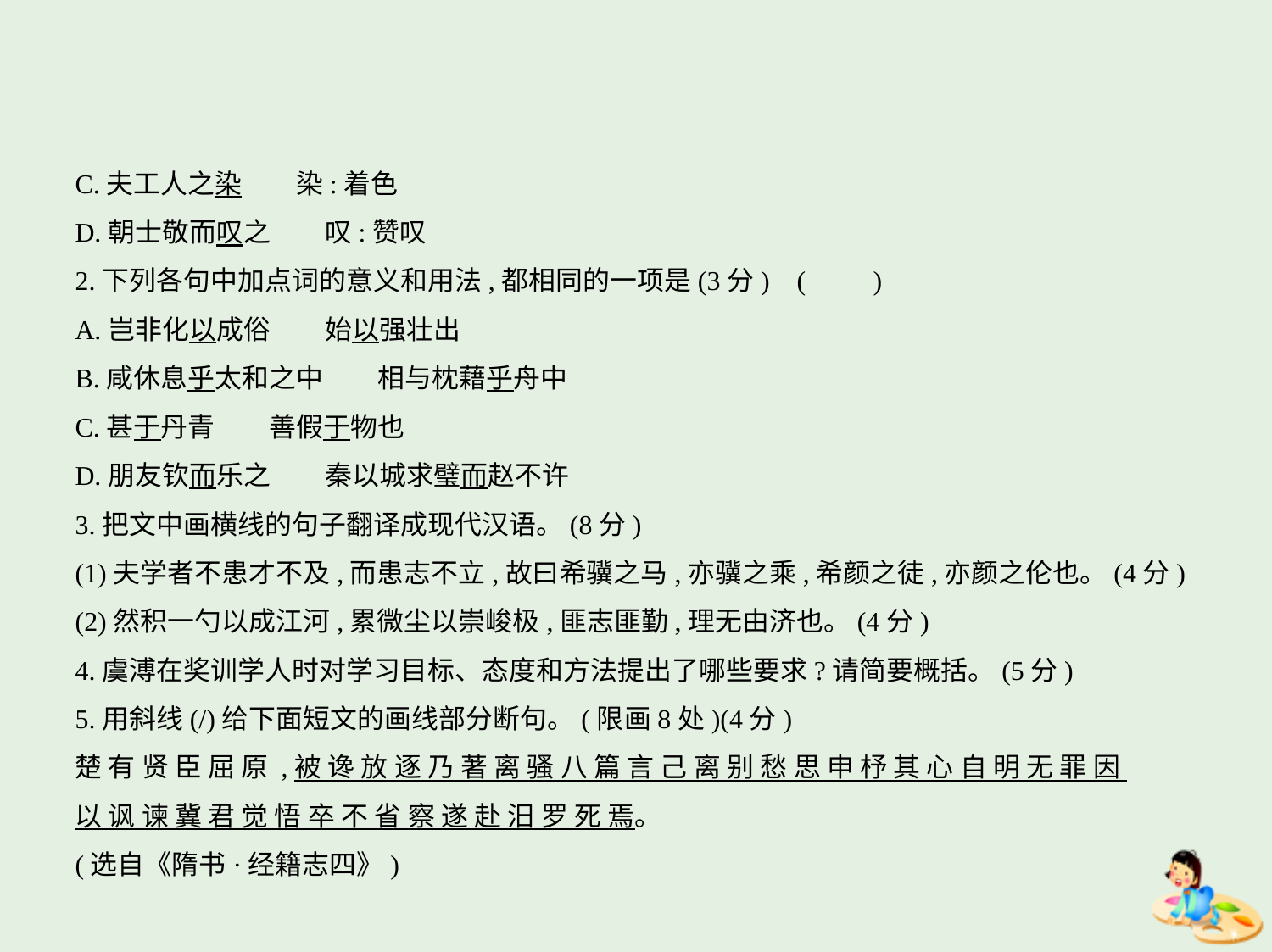

C.夫工人之染　　染:着色
D.朝士敬而叹之　　叹:赞叹
2.下列各句中加点词的意义和用法,都相同的一项是(3分) (　　)
A.岂非化以成俗　　始以强壮出
B.咸休息乎太和之中　　相与枕藉乎舟中
C.甚于丹青　　善假于物也
D.朋友钦而乐之　　秦以城求璧而赵不许
3.把文中画横线的句子翻译成现代汉语。(8分)
(1)夫学者不患才不及,而患志不立,故曰希骥之马,亦骥之乘,希颜之徒,亦颜之伦也。(4分)
(2)然积一勺以成江河,累微尘以崇峻极,匪志匪勤,理无由济也。(4分)
4.虞溥在奖训学人时对学习目标、态度和方法提出了哪些要求?请简要概括。(5分)
5.用斜线(/)给下面短文的画线部分断句。(限画8处)(4分)
楚 有 贤 臣 屈 原 ,被 谗 放 逐 乃 著 离 骚 八 篇 言 己 离 别 愁 思 申 杼 其 心 自 明 无 罪 因
以 讽 谏 冀 君 觉 悟 卒 不 省 察 遂 赴 汨 罗 死 焉。
(选自《隋书·经籍志四》)